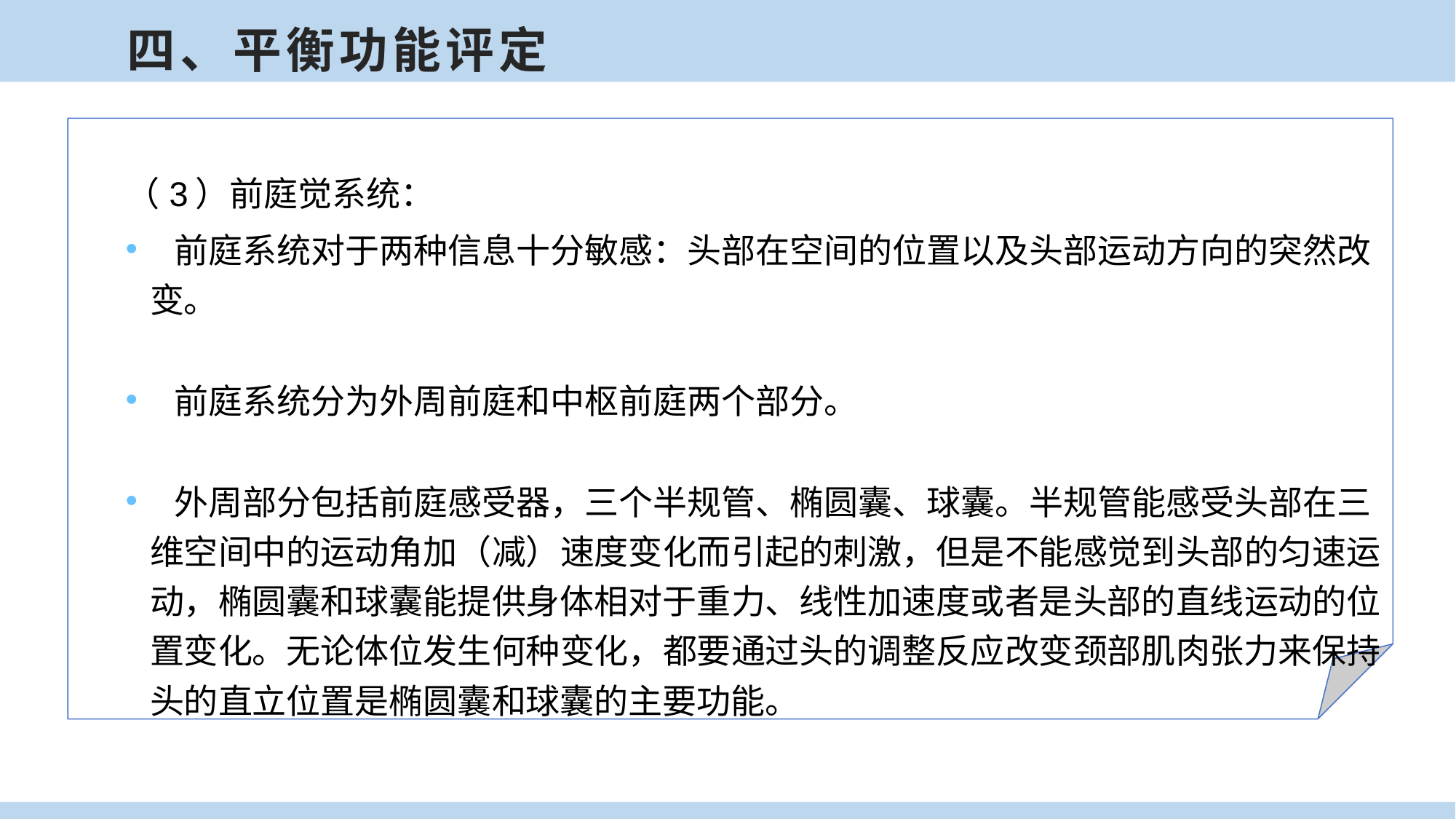

四、平衡功能评定

（3）前庭觉系统：
  前庭系统对于两种信息十分敏感：头部在空间的位置以及头部运动方向的突然改变。

  前庭系统分为外周前庭和中枢前庭两个部分。

  外周部分包括前庭感受器，三个半规管、椭圆囊、球囊。半规管能感受头部在三维空间中的运动角加（减）速度变化而引起的刺激，但是不能感觉到头部的匀速运动，椭圆囊和球囊能提供身体相对于重力、线性加速度或者是头部的直线运动的位置变化。无论体位发生何种变化，都要通过头的调整反应改变颈部肌肉张力来保持头的直立位置是椭圆囊和球囊的主要功能。